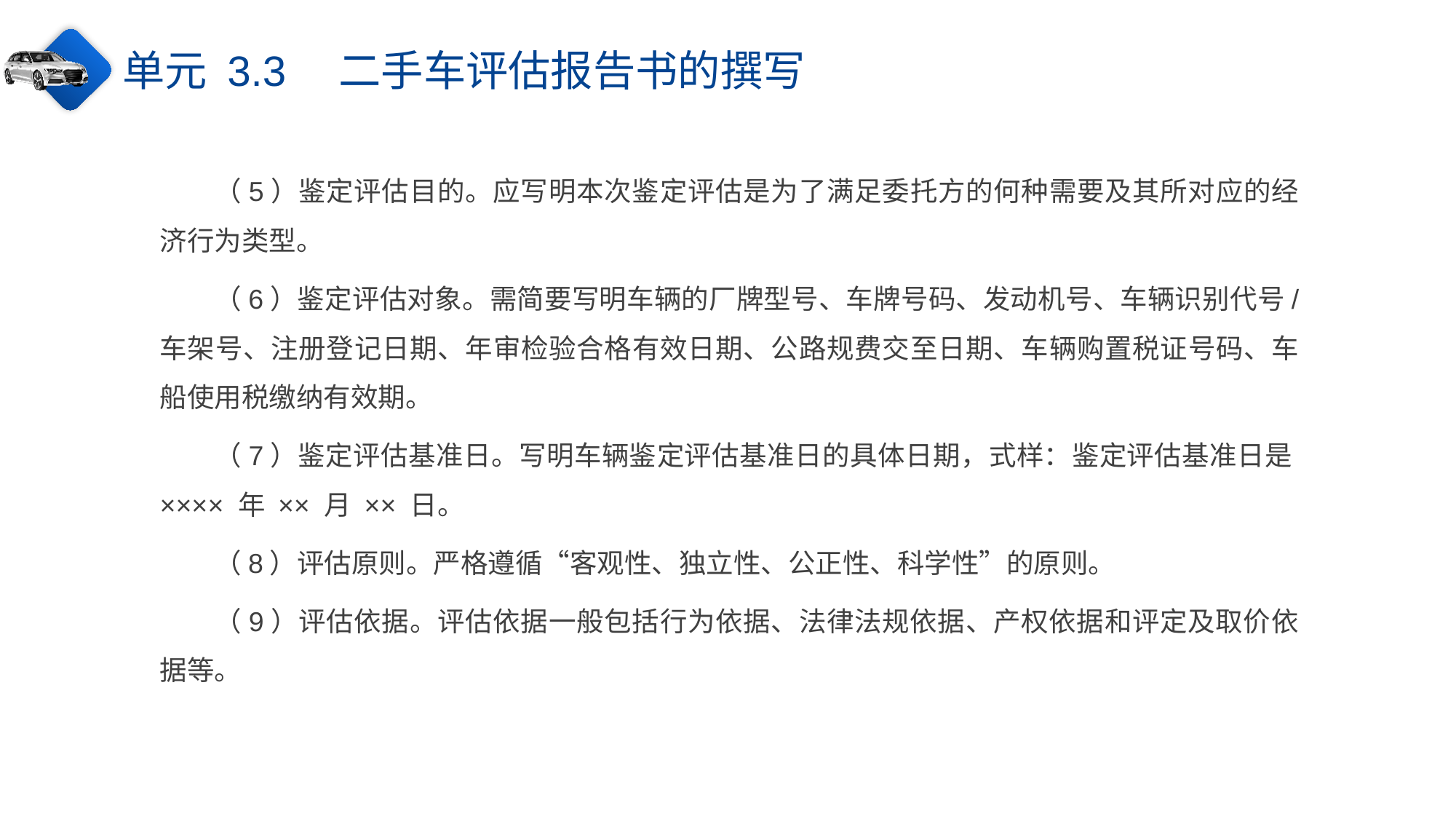

单元 3.3　二手车评估报告书的撰写
（5）鉴定评估目的。应写明本次鉴定评估是为了满足委托方的何种需要及其所对应的经济行为类型。
（6）鉴定评估对象。需简要写明车辆的厂牌型号、车牌号码、发动机号、车辆识别代号/ 车架号、注册登记日期、年审检验合格有效日期、公路规费交至日期、车辆购置税证号码、车船使用税缴纳有效期。
（7）鉴定评估基准日。写明车辆鉴定评估基准日的具体日期，式样：鉴定评估基准日是×××× 年 ×× 月 ×× 日。
（8）评估原则。严格遵循“客观性、独立性、公正性、科学性”的原则。
（9）评估依据。评估依据一般包括行为依据、法律法规依据、产权依据和评定及取价依据等。